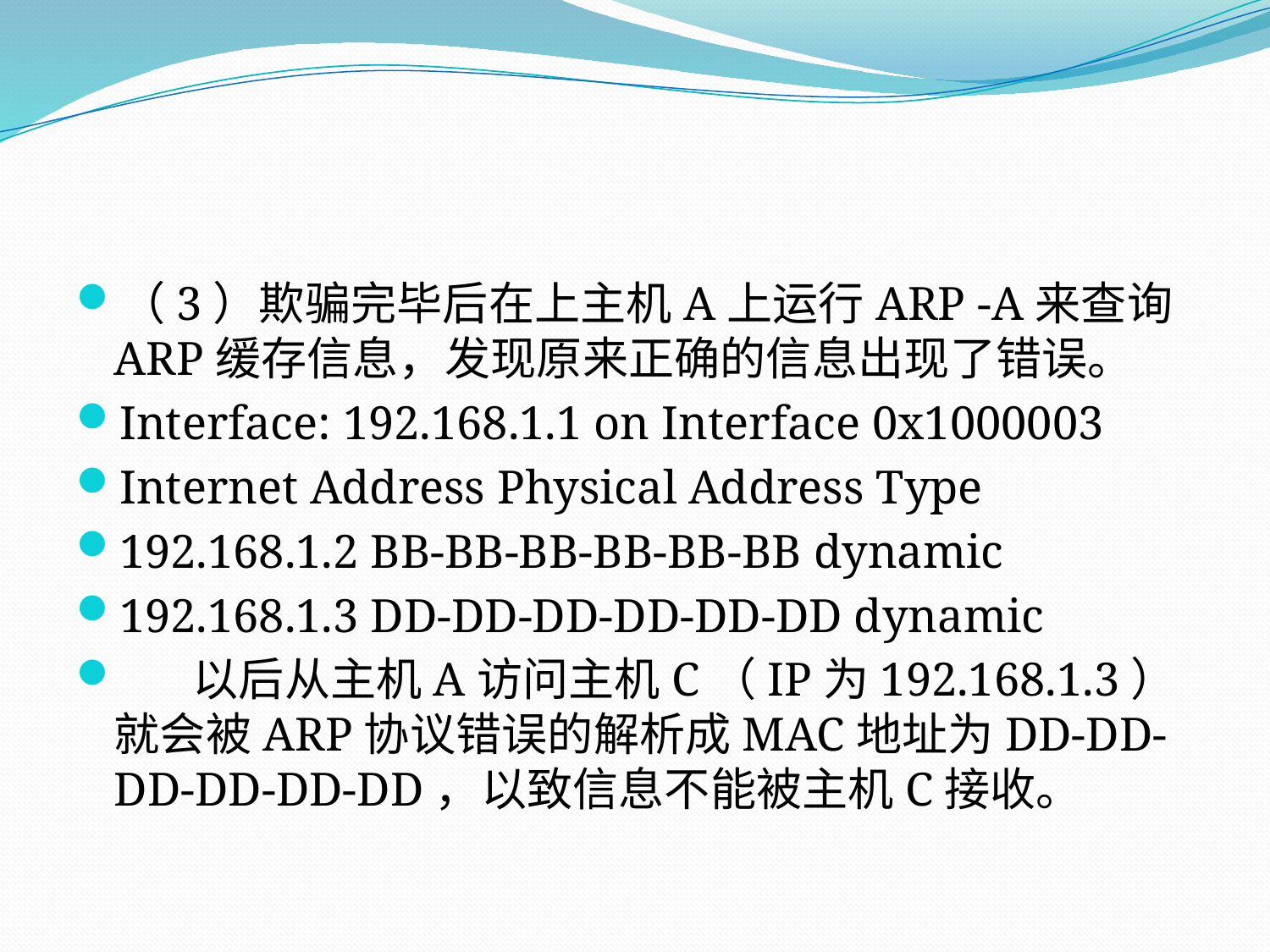

#
（3）欺骗完毕后在上主机A上运行ARP -A来查询ARP缓存信息，发现原来正确的信息出现了错误。
Interface: 192.168.1.1 on Interface 0x1000003
Internet Address Physical Address Type
192.168.1.2 BB-BB-BB-BB-BB-BB dynamic
192.168.1.3 DD-DD-DD-DD-DD-DD dynamic
      以后从主机A访问主机C（IP为192.168.1.3）就会被ARP协议错误的解析成MAC地址为DD-DD-DD-DD-DD-DD，以致信息不能被主机C接收。